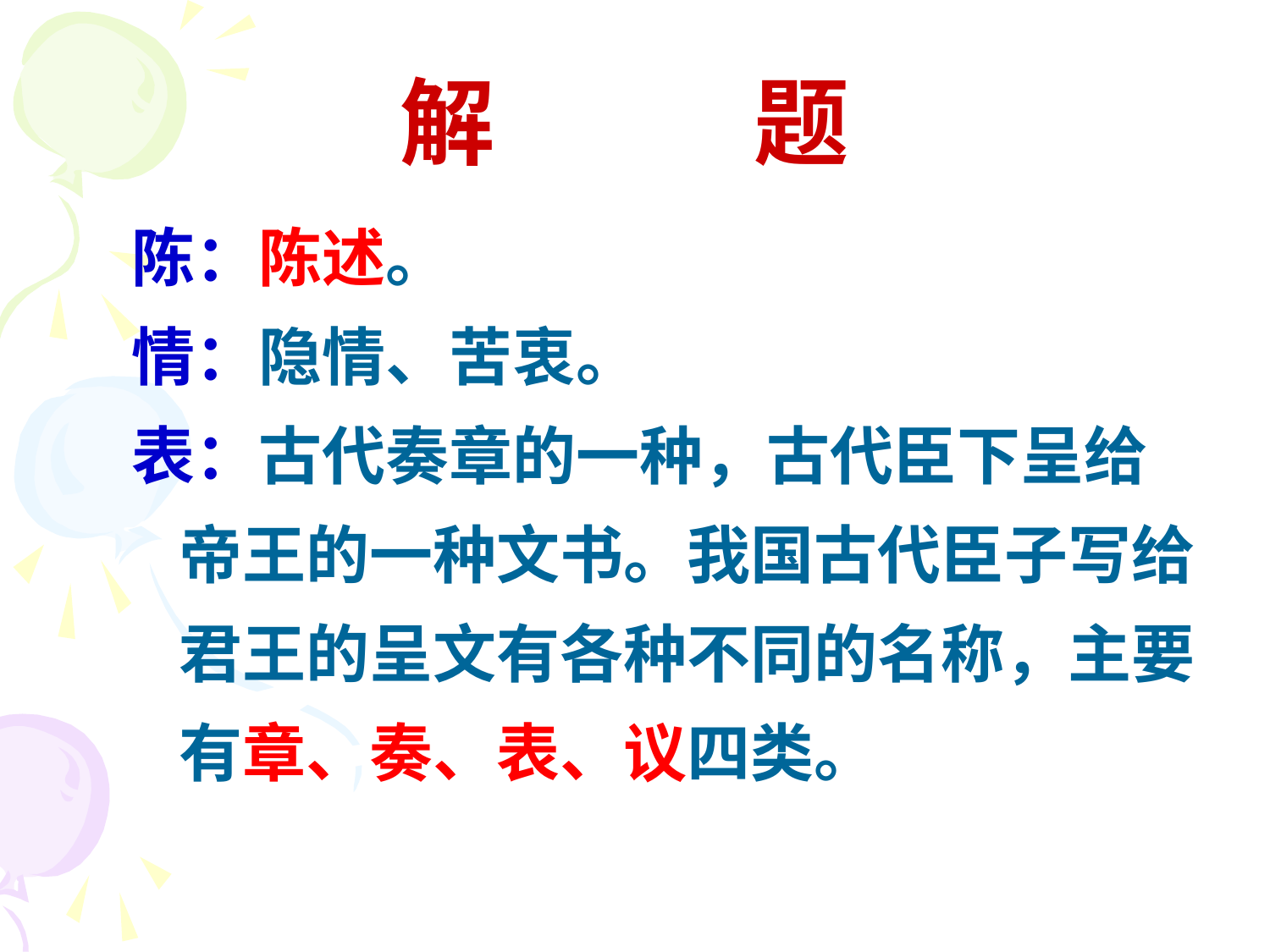

解            题
陈：陈述。
情：隐情、苦衷。
表：古代奏章的一种，古代臣下呈给帝王的一种文书。我国古代臣子写给君王的呈文有各种不同的名称，主要有章、奏、表、议四类。